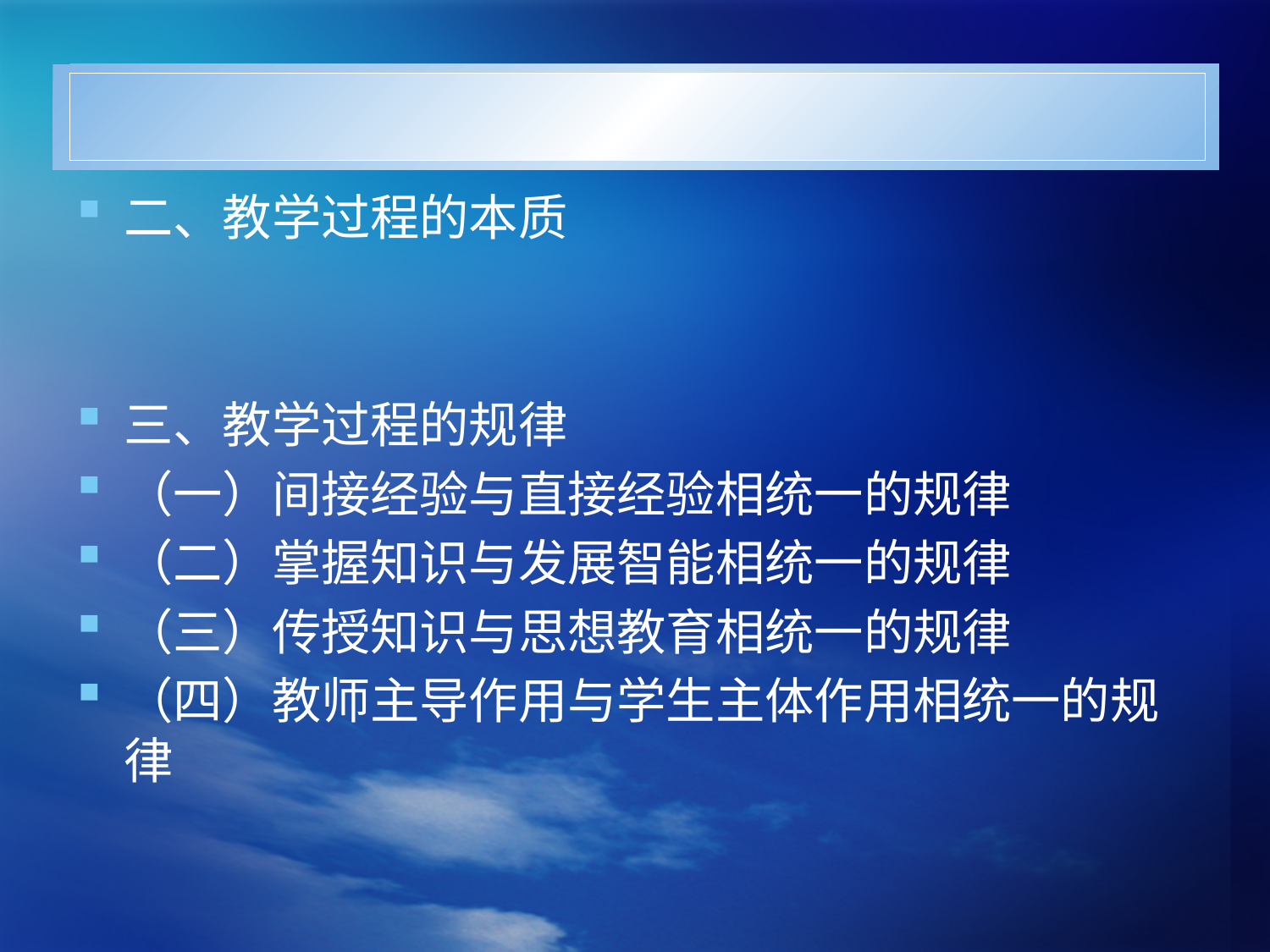

#
二、教学过程的本质

三、教学过程的规律
（一）间接经验与直接经验相统一的规律
（二）掌握知识与发展智能相统一的规律
（三）传授知识与思想教育相统一的规律
（四）教师主导作用与学生主体作用相统一的规律